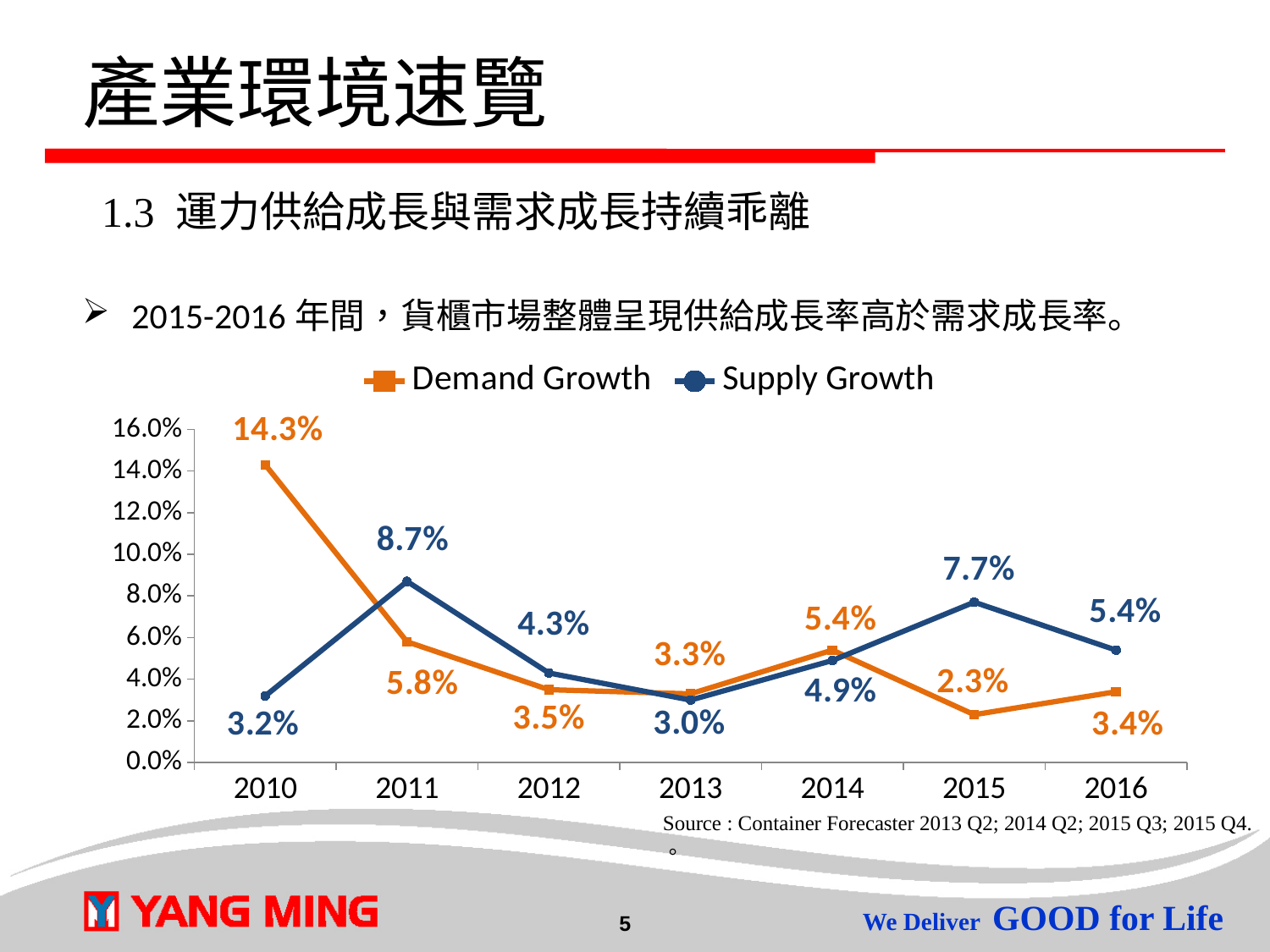

# 產業環境速覽
1.3 運力供給成長與需求成長持續乖離
2015-2016年間，貨櫃市場整體呈現供給成長率高於需求成長率。

### Chart

| Category | Demand Growth | Supply Growth |
|---|---|---|
| 2010 | 0.14300000000000004 | 0.032000000000000056 |
| 2011 | 0.05800000000000002 | 0.08700000000000002 |
| 2012 | 0.035000000000000024 | 0.043000000000000003 |
| 2013 | 0.033 | 0.03000000000000001 |
| 2014 | 0.05400000000000002 | 0.04900000000000013 |
| 2015 | 0.023000000000000007 | 0.07700000000000003 |
| 2016 | 0.034 | 0.05400000000000002 |
Source : Container Forecaster 2013 Q2; 2014 Q2; 2015 Q3; 2015 Q4.
。